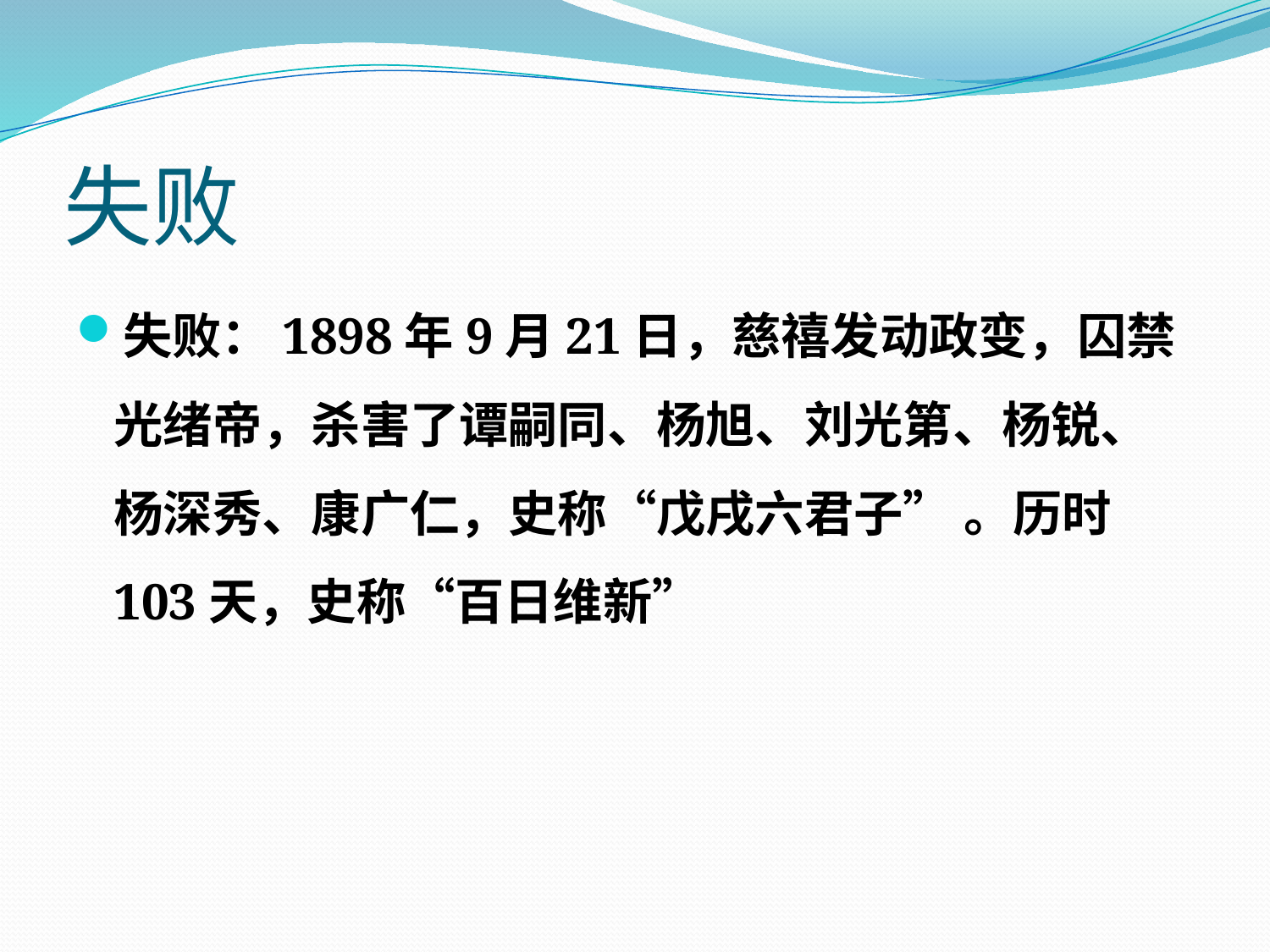

# 失败
失败：1898年9月21日，慈禧发动政变，囚禁光绪帝，杀害了谭嗣同、杨旭、刘光第、杨锐、杨深秀、康广仁，史称“戊戌六君子” 。历时103天，史称“百日维新”